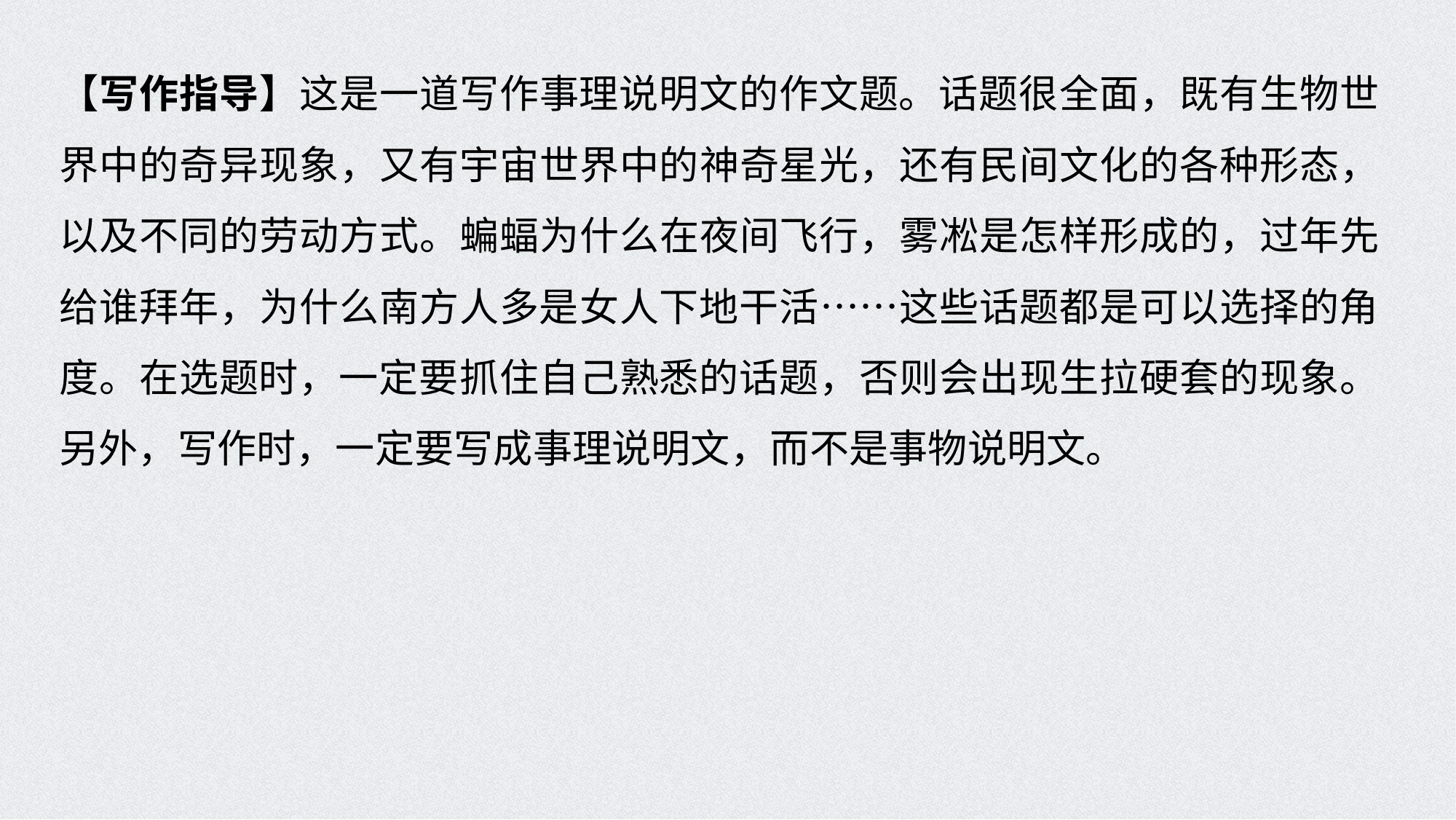

【写作指导】这是一道写作事理说明文的作文题。话题很全面，既有生物世界中的奇异现象，又有宇宙世界中的神奇星光，还有民间文化的各种形态，以及不同的劳动方式。蝙蝠为什么在夜间飞行，雾凇是怎样形成的，过年先给谁拜年，为什么南方人多是女人下地干活……这些话题都是可以选择的角度。在选题时，一定要抓住自己熟悉的话题，否则会出现生拉硬套的现象。另外，写作时，一定要写成事理说明文，而不是事物说明文。